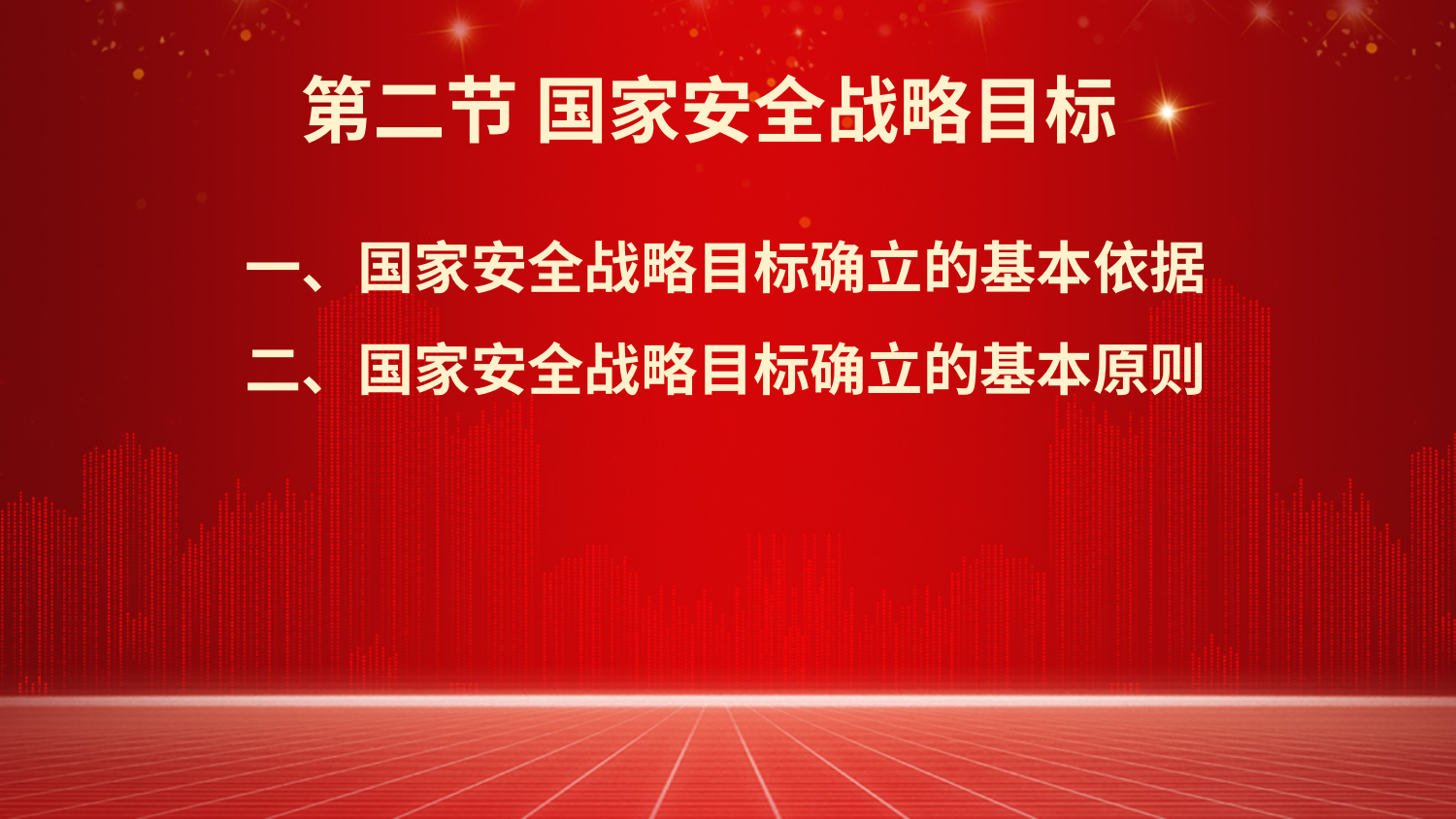

第二节 国家安全战略目标

一、国家安全战略目标确立的基本依据二、国家安全战略目标确立的基本原则